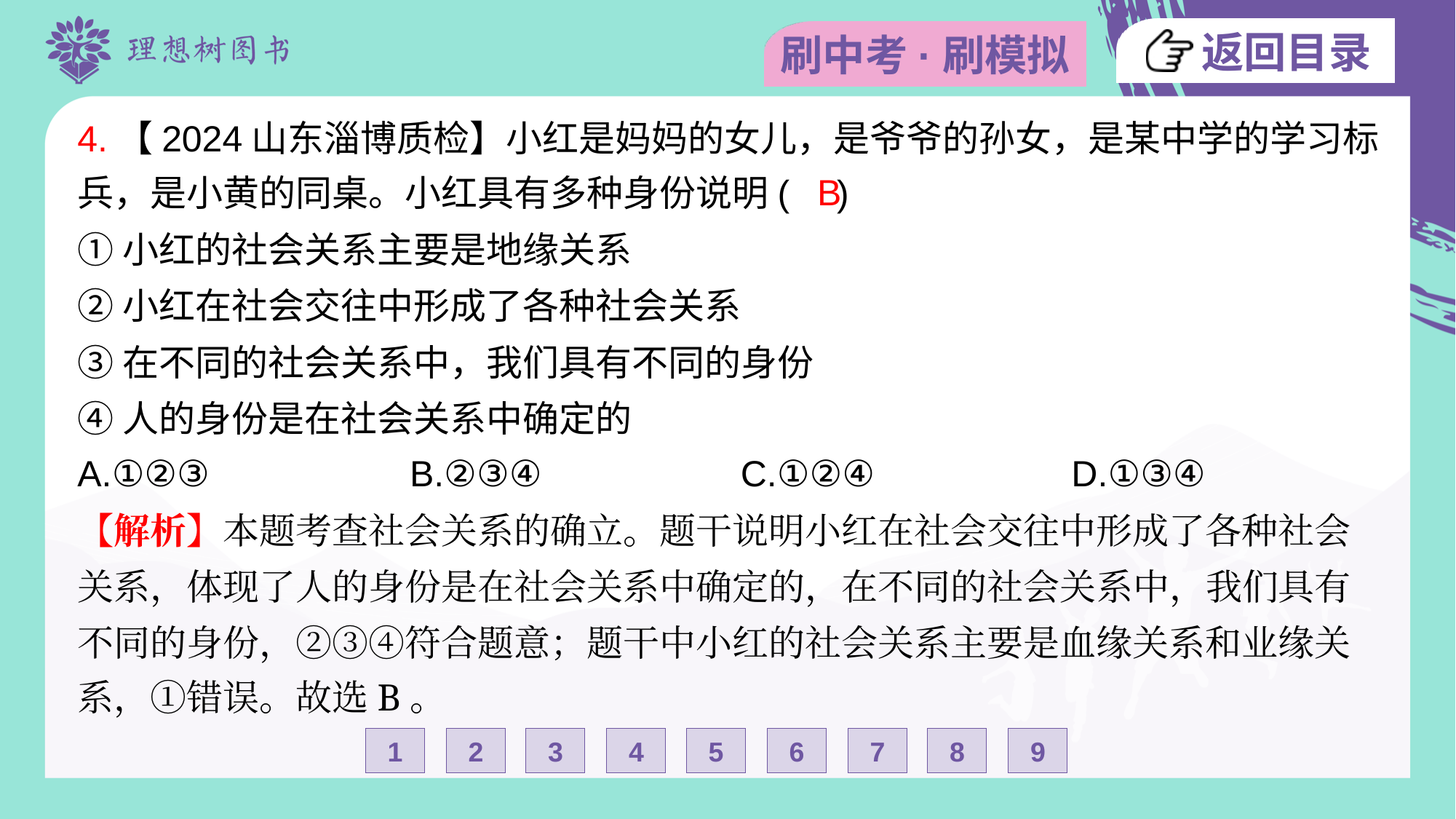

4.【2024山东淄博质检】小红是妈妈的女儿，是爷爷的孙女，是某中学的学习标
兵，是小黄的同桌。小红具有多种身份说明(     )
B
①小红的社会关系主要是地缘关系
②小红在社会交往中形成了各种社会关系
③在不同的社会关系中，我们具有不同的身份
④人的身份是在社会关系中确定的
A.①②③	B.②③④	C.①②④	D.①③④
【解析】本题考查社会关系的确立。题干说明小红在社会交往中形成了各种社会
关系，体现了人的身份是在社会关系中确定的，在不同的社会关系中，我们具有
不同的身份，②③④符合题意；题干中小红的社会关系主要是血缘关系和业缘关
系，①错误。故选B。